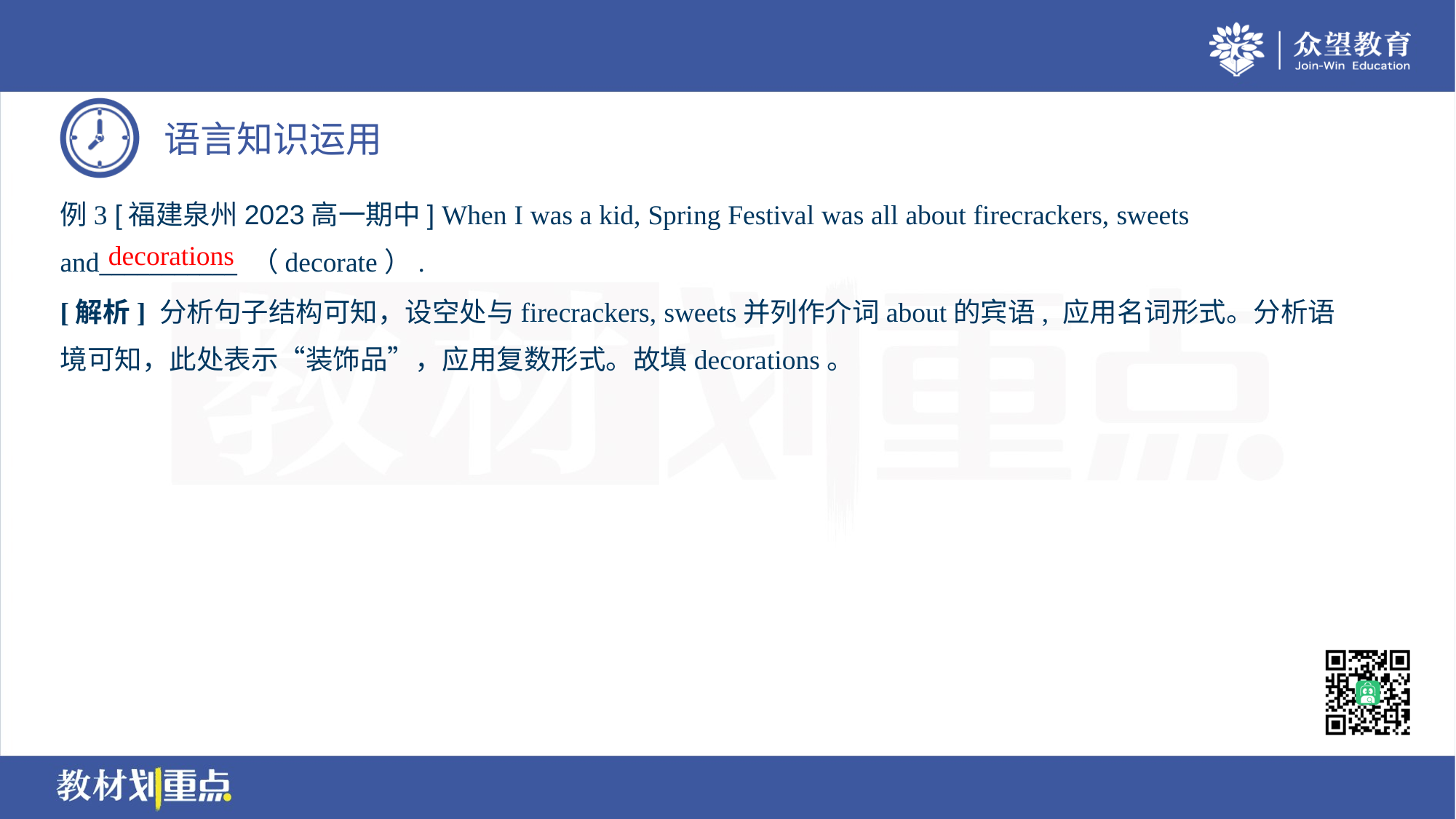

例3 [福建泉州2023高一期中] When I was a kid, Spring Festival was all about firecrackers, sweets
and___________ （decorate）.
decorations
[解析] 分析句子结构可知，设空处与firecrackers, sweets并列作介词about的宾语, 应用名词形式。分析语
境可知，此处表示“装饰品”，应用复数形式。故填decorations。